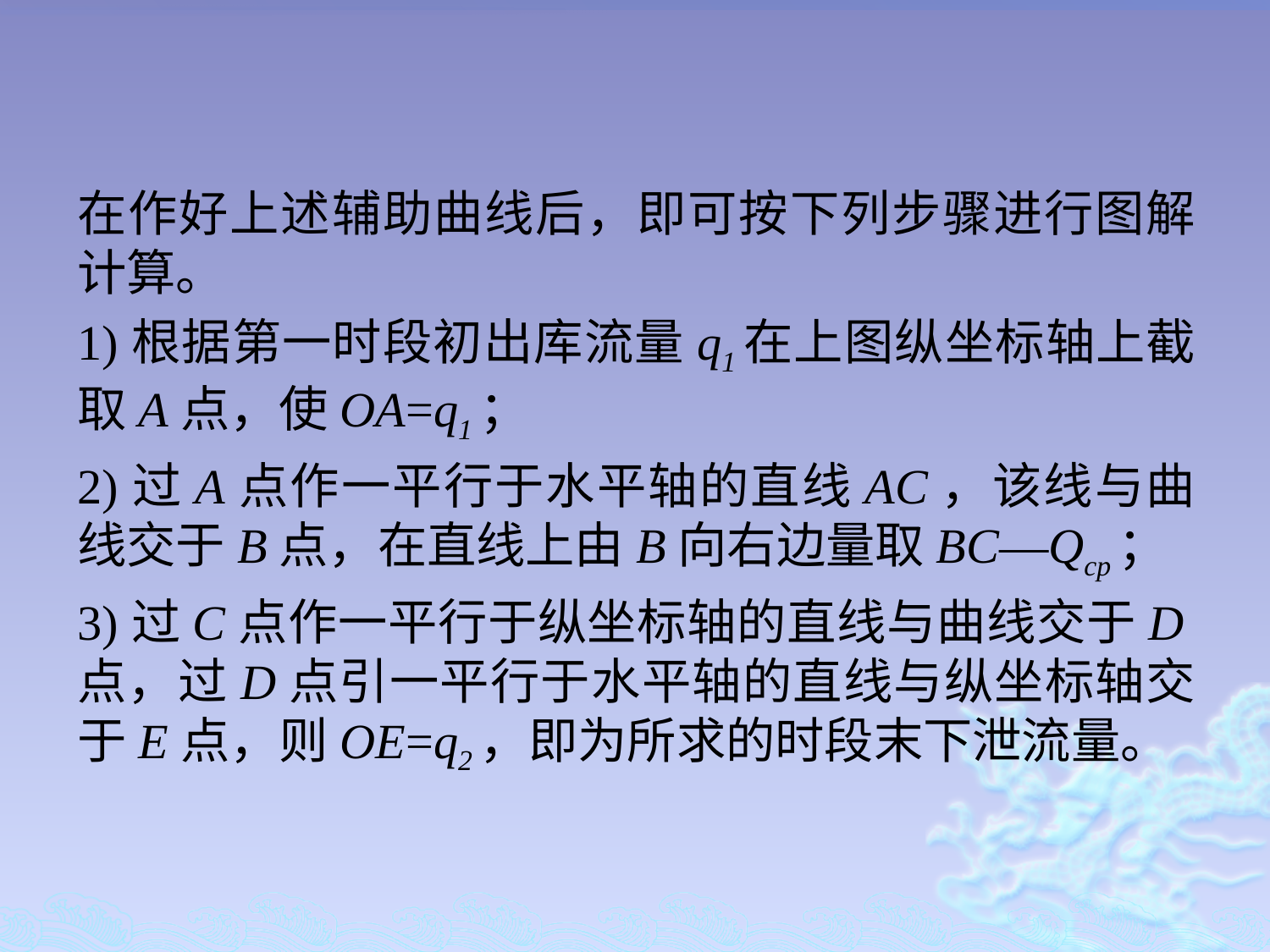

在作好上述辅助曲线后，即可按下列步骤进行图解计算。
1)根据第一时段初出库流量q1在上图纵坐标轴上截取A点，使OA=q1；
2)过A点作一平行于水平轴的直线AC，该线与曲线交于B点，在直线上由B向右边量取BC—Qcp；
3)过C点作一平行于纵坐标轴的直线与曲线交于D点，过D点引一平行于水平轴的直线与纵坐标轴交于E点，则OE=q2，即为所求的时段末下泄流量。